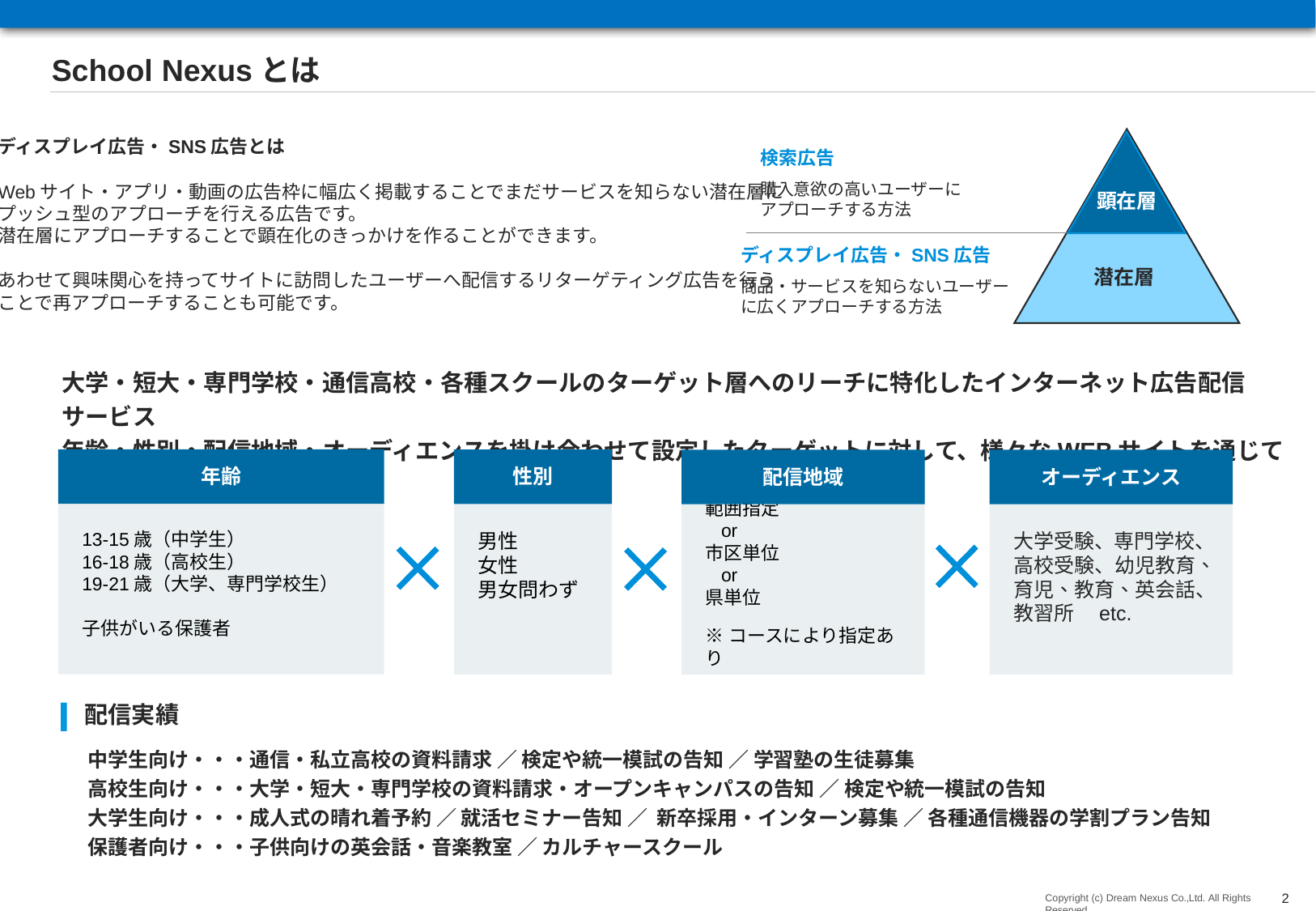

School Nexusとは

ディスプレイ広告・SNS広告とは

Webサイト・アプリ・動画の広告枠に幅広く掲載することでまだサービスを知らない潜在層に
プッシュ型のアプローチを行える広告です。
潜在層にアプローチすることで顕在化のきっかけを作ることができます。

あわせて興味関心を持ってサイトに訪問したユーザーへ配信するリターゲティング広告を行う
ことで再アプローチすることも可能です。

検索広告

購入意欲の高いユーザーに
アプローチする方法
顕在層
ディスプレイ広告・SNS広告

商品・サービスを知らないユーザー
に広くアプローチする方法
潜在層
大学・短大・専門学校・通信高校・各種スクールのターゲット層へのリーチに特化したインターネット広告配信サービス
年齢・性別・配信地域・オーディエンスを掛け合わせて設定したターゲットに対して、様々なWEBサイトを通じてPRが可能です
年齢
性別
配信地域
オーディエンス
13-15歳（中学生）
16-18歳（高校生）
19-21歳（大学、専門学校生）

子供がいる保護者
男性
女性
男女問わず
大学受験、専門学校、高校受験、幼児教育、育児、教育、英会話、
教習所　etc.
範囲指定
   or
市区単位
   or
県単位

※コースにより指定あり

配信実績

中学生向け・・・通信・私立高校の資料請求 ／ 検定や統一模試の告知 ／ 学習塾の生徒募集
高校生向け・・・大学・短大・専門学校の資料請求・オープンキャンパスの告知 ／ 検定や統一模試の告知
大学生向け・・・成人式の晴れ着予約 ／ 就活セミナー告知 ／  新卒採用・インターン募集 ／ 各種通信機器の学割プラン告知
保護者向け・・・子供向けの英会話・音楽教室 ／ カルチャースクール